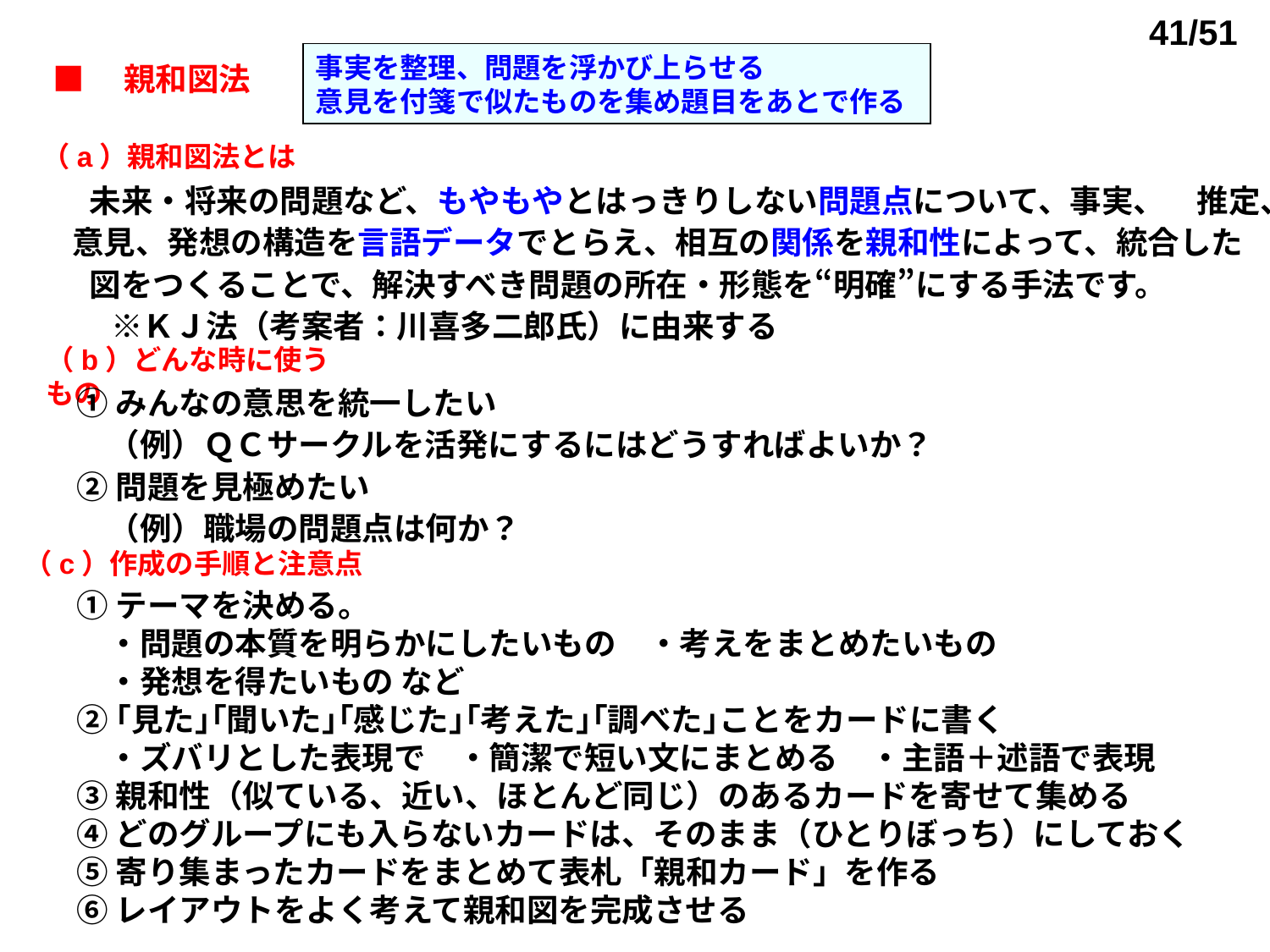

41/51

事実を整理、問題を浮かび上らせる
意見を付箋で似たものを集め題目をあとで作る
■　親和図法
（a）親和図法とは
　未来・将来の問題など、もやもやとはっきりしない問題点について、事実、　推定、予測
  意見、発想の構造を言語データでとらえ、相互の関係を親和性によって、統合した
　図をつくることで、解決すべき問題の所在・形態を“明確”にする手法です。
　   ※ＫＪ法（考案者：川喜多二郎氏）に由来する
（b）どんな時に使うもの
①みんなの意思を統一したい
　（例）ＱＣサークルを活発にするにはどうすればよいか？
②問題を見極めたい
　（例）職場の問題点は何か？
（c）作成の手順と注意点
①テーマを決める。
　・問題の本質を明らかにしたいもの　・考えをまとめたいもの
　・発想を得たいもの など
②｢見た｣｢聞いた｣｢感じた｣｢考えた｣｢調べた｣ことをカードに書く
　・ズバリとした表現で　・簡潔で短い文にまとめる　・主語＋述語で表現
③親和性（似ている、近い、ほとんど同じ）のあるカードを寄せて集める
④どのグループにも入らないカードは、そのまま（ひとりぼっち）にしておく
⑤寄り集まったカードをまとめて表札「親和カード」を作る
⑥レイアウトをよく考えて親和図を完成させる